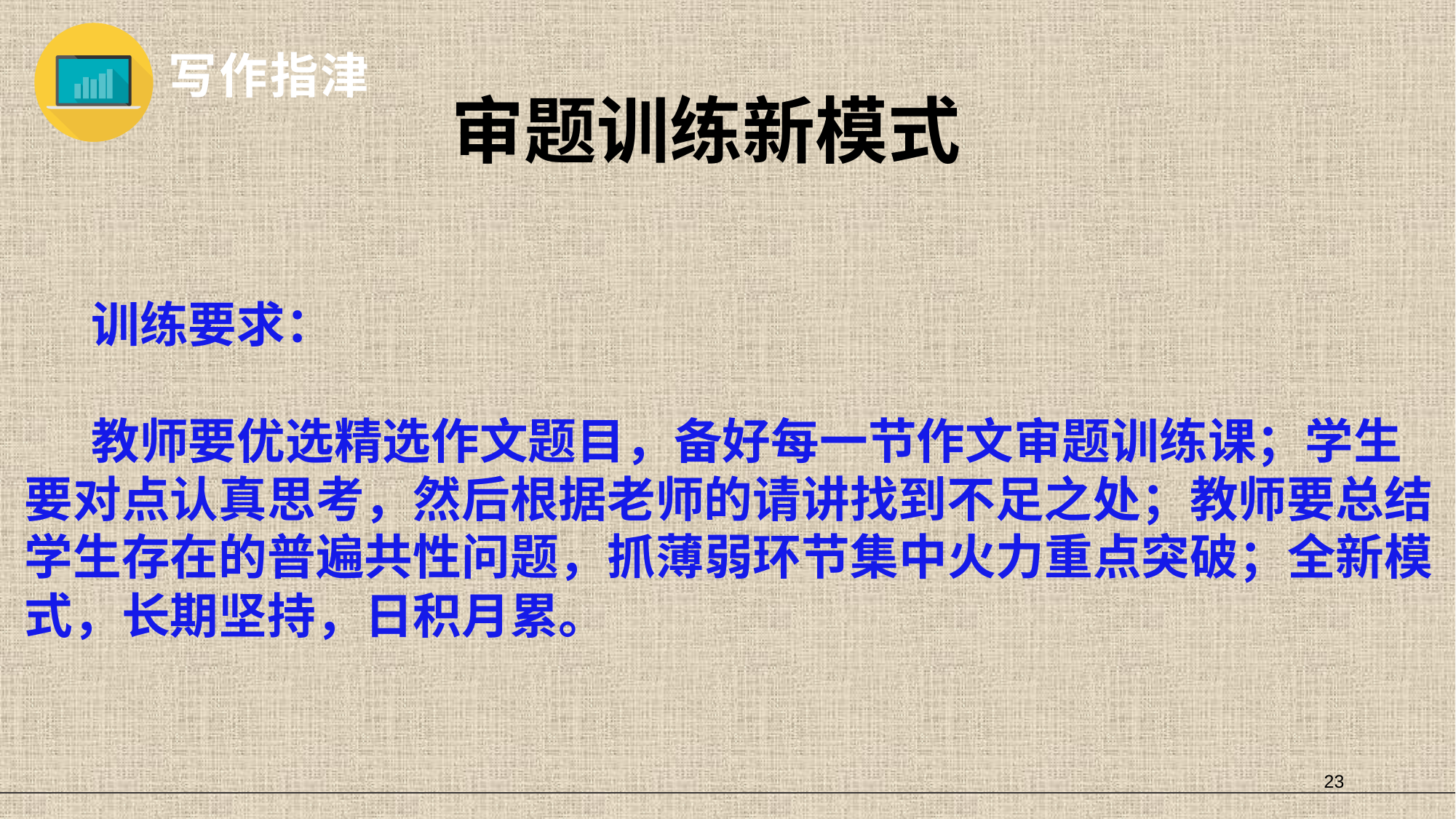

写作指津
审题训练新模式

训练要求：

教师要优选精选作文题目，备好每一节作文审题训练课；学生要对点认真思考，然后根据老师的请讲找到不足之处；教师要总结学生存在的普遍共性问题，抓薄弱环节集中火力重点突破；全新模式，长期坚持，日积月累。
23